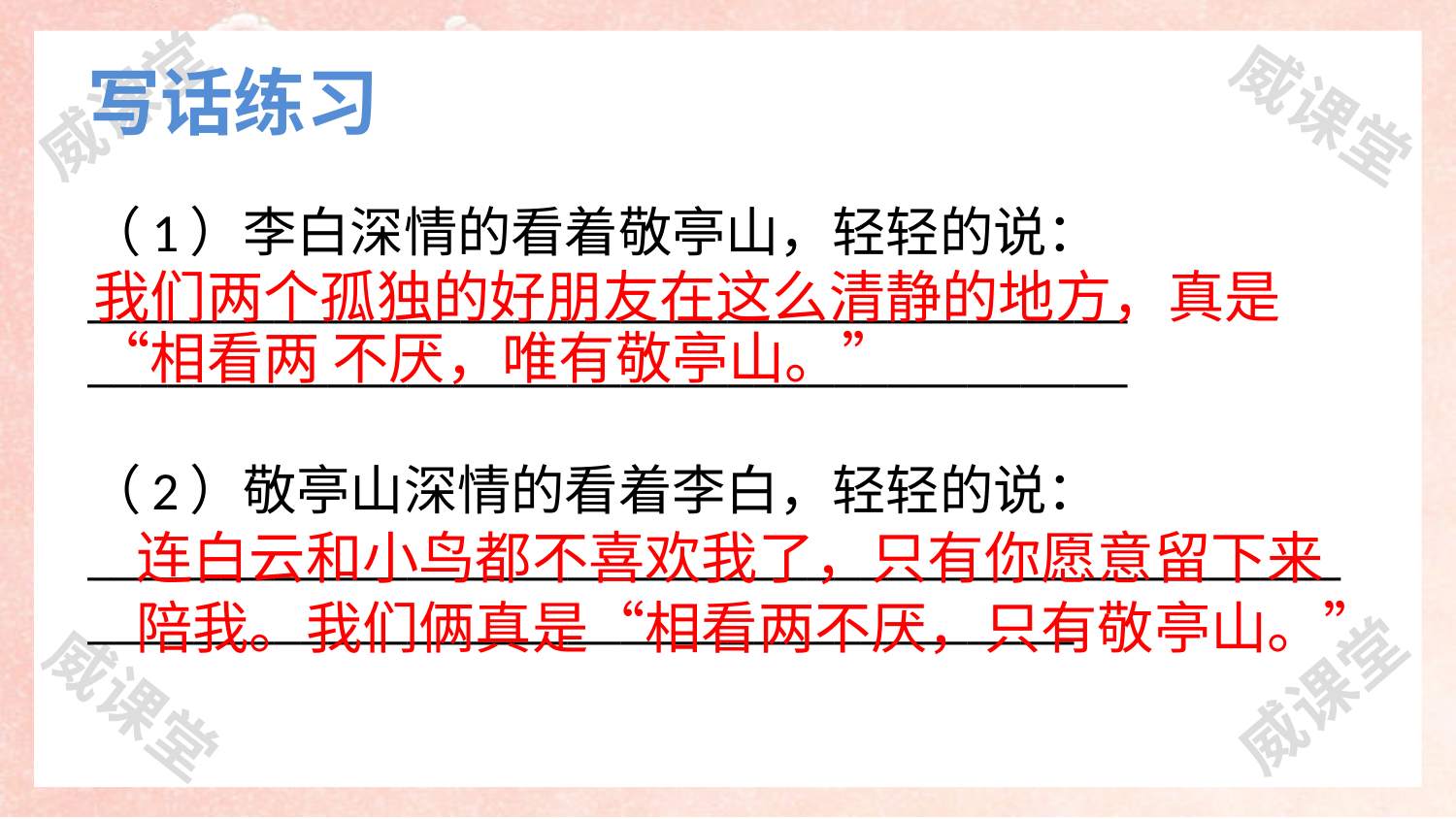

# 写话练习
（1）李白深情的看着敬亭山，轻轻的说：
_______________________________________
_______________________________________

（2）敬亭山深情的看着李白，轻轻的说：
____________________________________________________________________________________

我们两个孤独的好朋友在这么清静的地方，真是“相看两 不厌，唯有敬亭山。”
连白云和小鸟都不喜欢我了，只有你愿意留下来
陪我。我们俩真是“相看两不厌，只有敬亭山。”